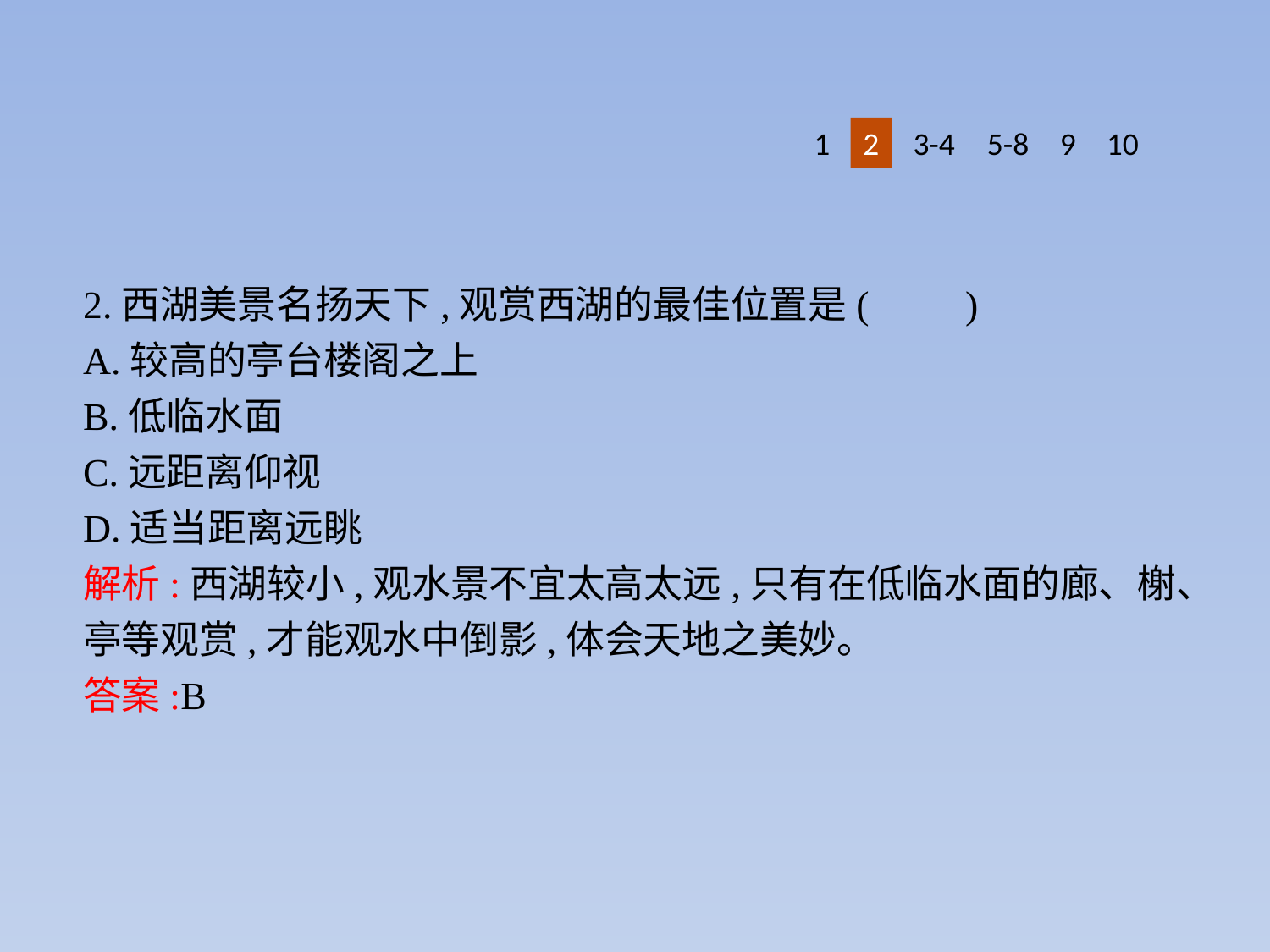

1
2
3-4
5-8
9
10
2.西湖美景名扬天下,观赏西湖的最佳位置是(　　)
A.较高的亭台楼阁之上
B.低临水面
C.远距离仰视
D.适当距离远眺
解析:西湖较小,观水景不宜太高太远,只有在低临水面的廊、榭、亭等观赏,才能观水中倒影,体会天地之美妙。
答案:B